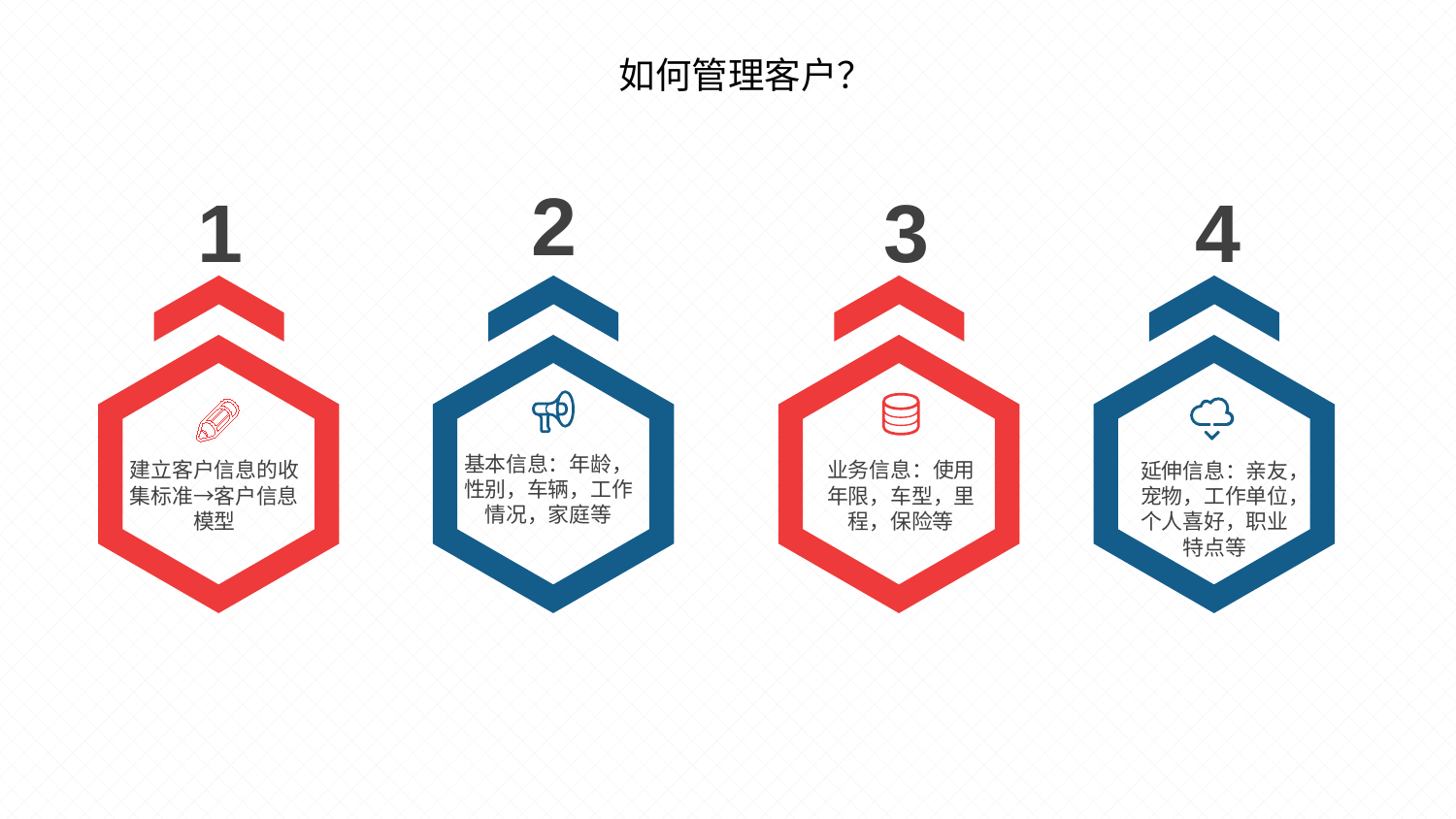

2

基本信息：年龄，性别，车辆，工作情况，家庭等
1

建立客户信息的收集标准→客户信息模型
3

业务信息：使用年限，车型，里程，保险等
4

延伸信息：亲友，宠物，工作单位，个人喜好，职业特点等